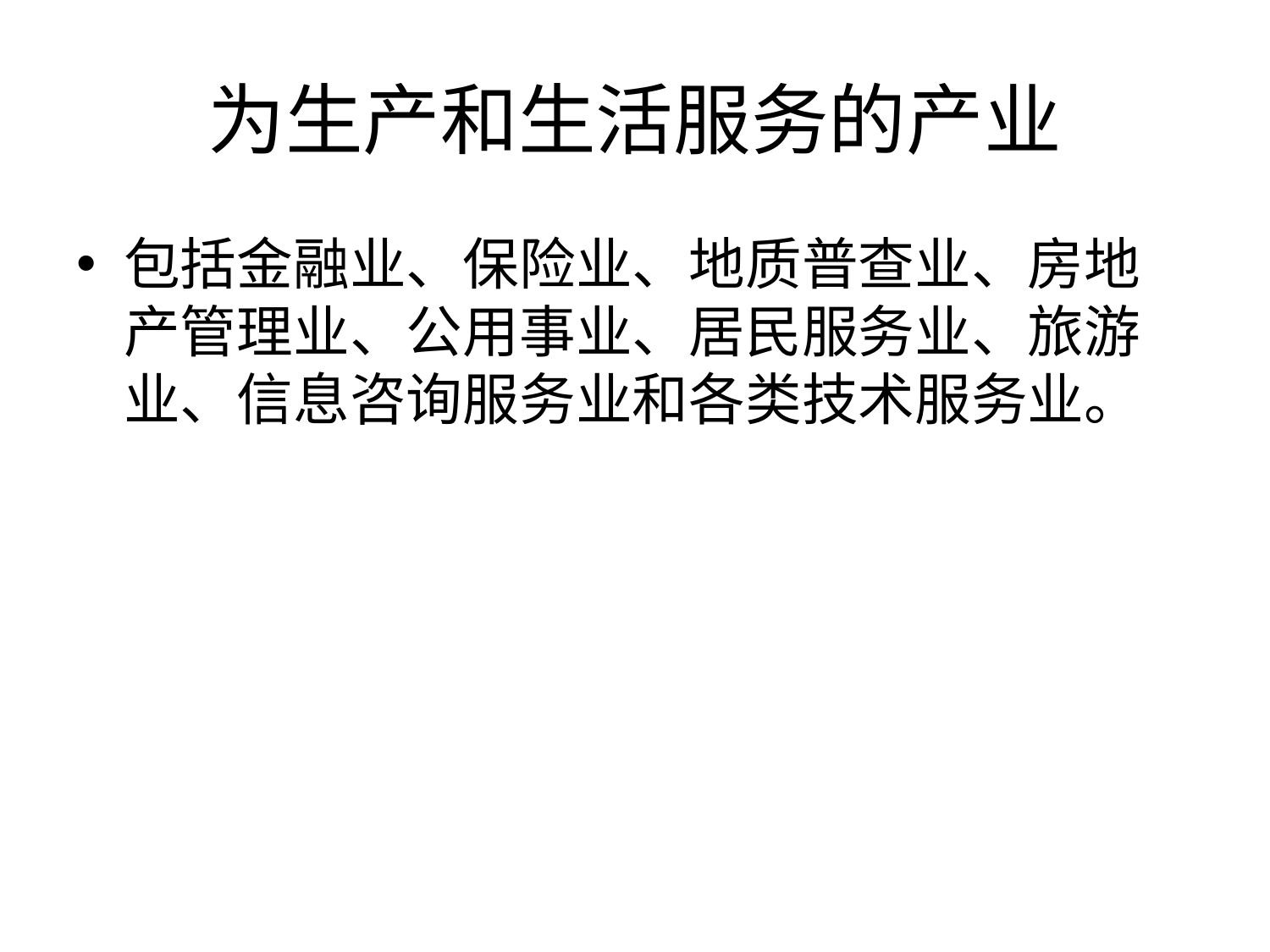

# 为生产和生活服务的产业
包括金融业、保险业、地质普查业、房地产管理业、公用事业、居民服务业、旅游业、信息咨询服务业和各类技术服务业。